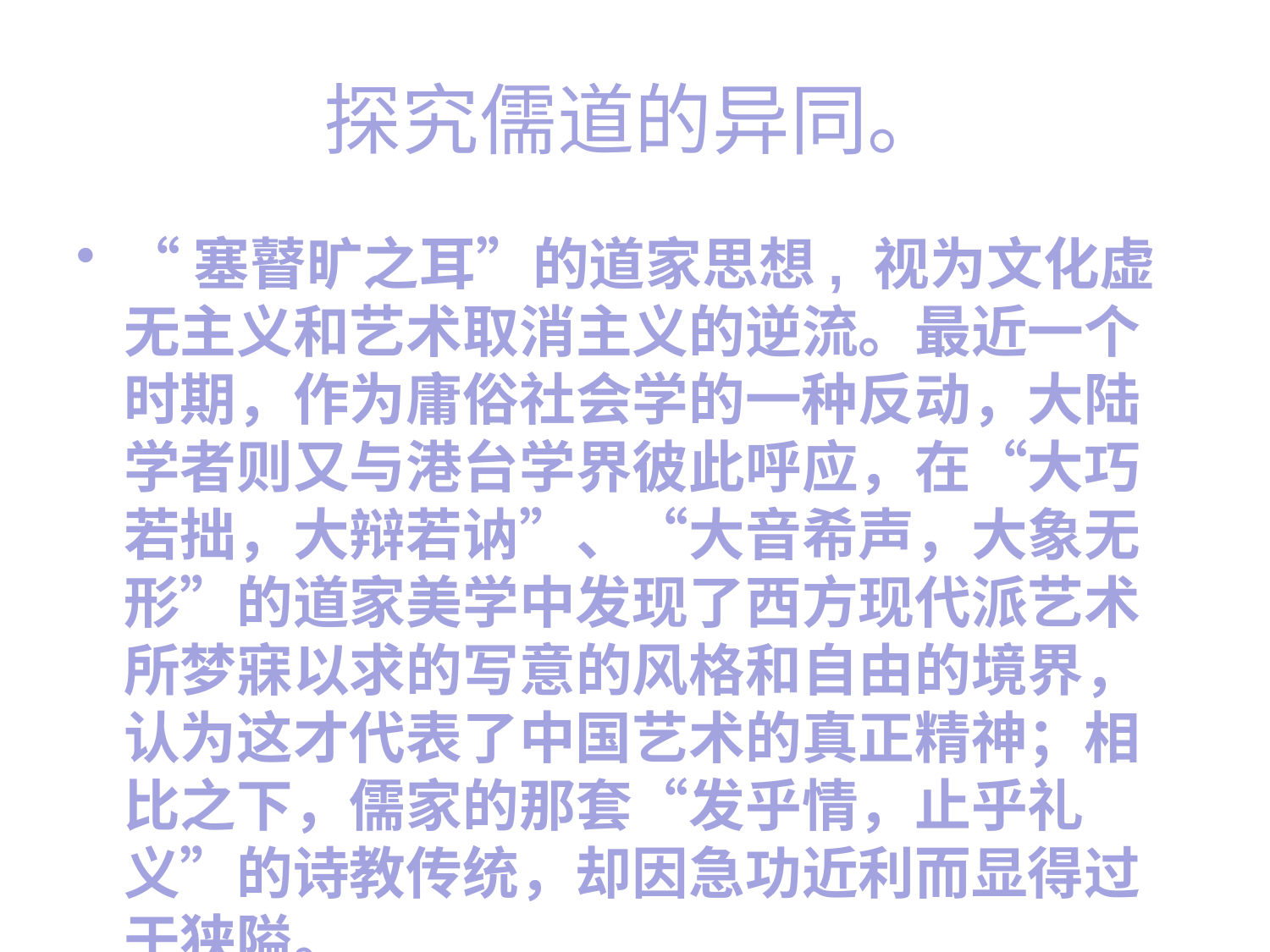

# 探究儒道的异同。
“塞瞽旷之耳”的道家思想, 视为文化虚无主义和艺术取消主义的逆流。最近一个时期，作为庸俗社会学的一种反动，大陆学者则又与港台学界彼此呼应，在“大巧若拙，大辩若讷”、“大音希声，大象无形”的道家美学中发现了西方现代派艺术所梦寐以求的写意的风格和自由的境界，认为这才代表了中国艺术的真正精神；相比之下，儒家的那套“发乎情，止乎礼义”的诗教传统，却因急功近利而显得过于狭隘。